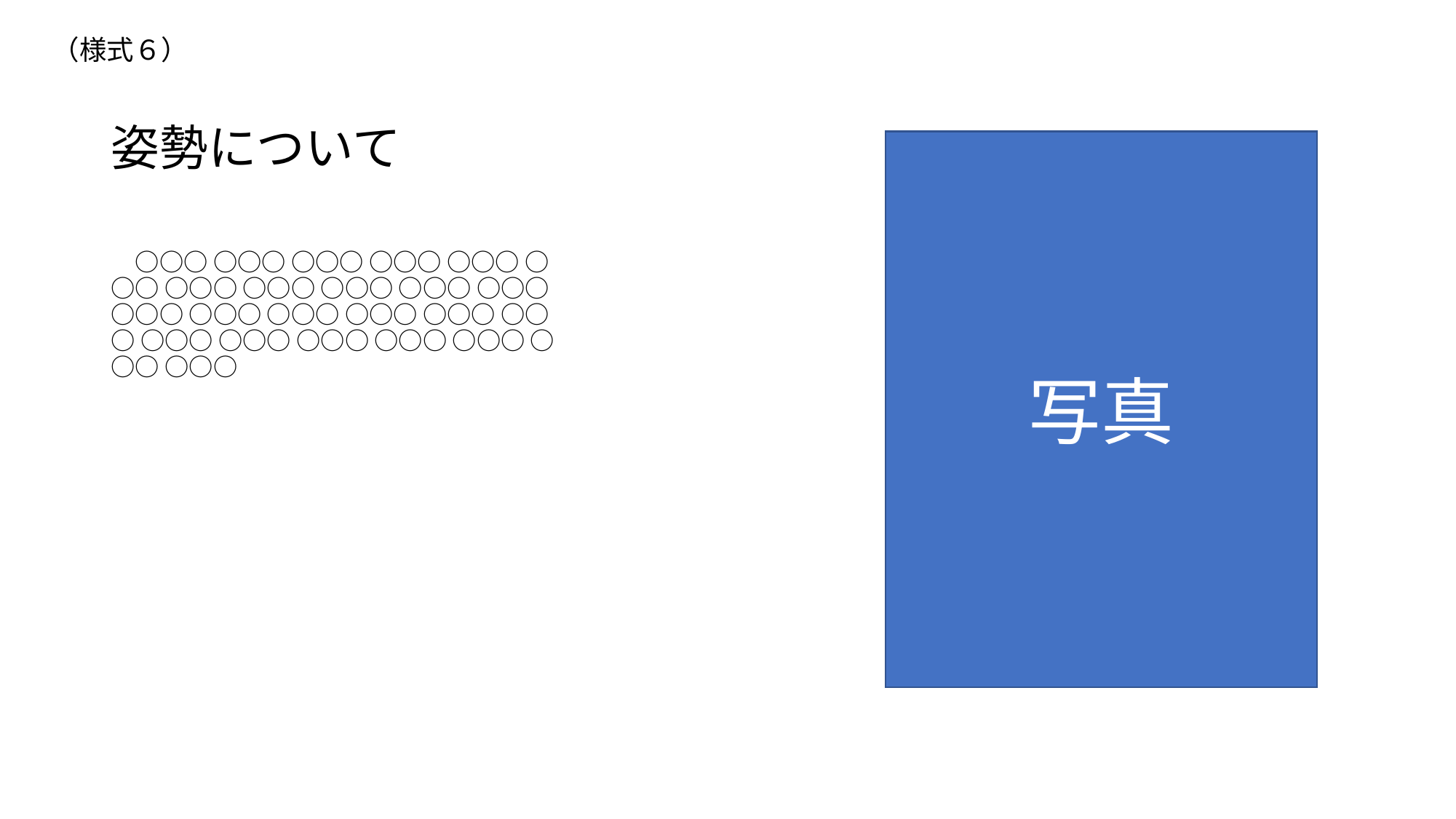

（様式６）
姿勢について
写真
　○○○ ○○○ ○○○ ○○○ ○○○ ○○○ ○○○ ○○○ ○○○ ○○○ ○○○ ○○○ ○○○ ○○○ ○○○ ○○○ ○○○ ○○○ ○○○ ○○○ ○○○ ○○○ ○○○ ○○○